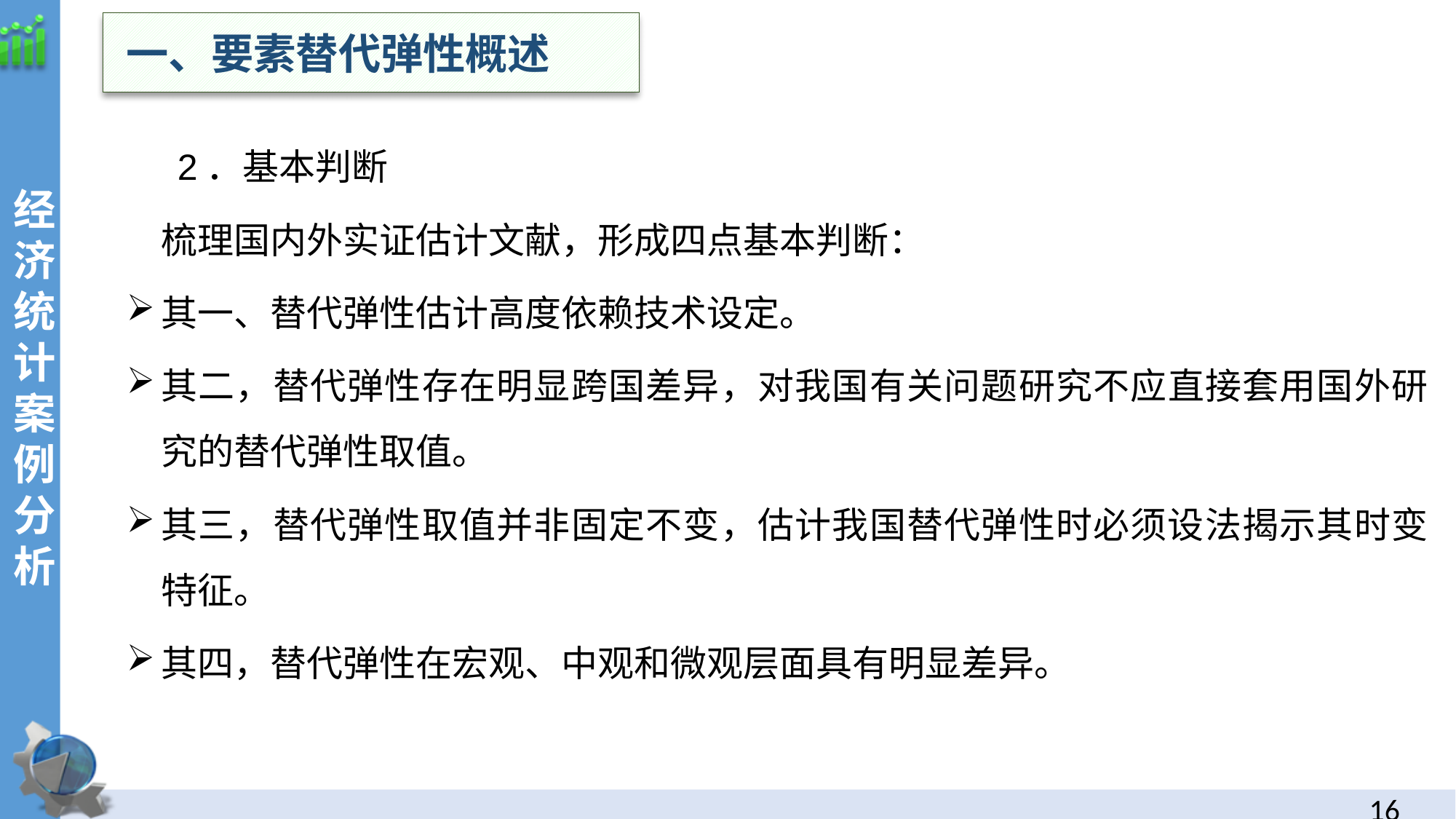

一、要素替代弹性概述
经
济统计案例分析
    2．基本判断
梳理国内外实证估计文献，形成四点基本判断：
其一、替代弹性估计高度依赖技术设定。
其二，替代弹性存在明显跨国差异，对我国有关问题研究不应直接套用国外研究的替代弹性取值。
其三，替代弹性取值并非固定不变，估计我国替代弹性时必须设法揭示其时变特征。
其四，替代弹性在宏观、中观和微观层面具有明显差异。
16